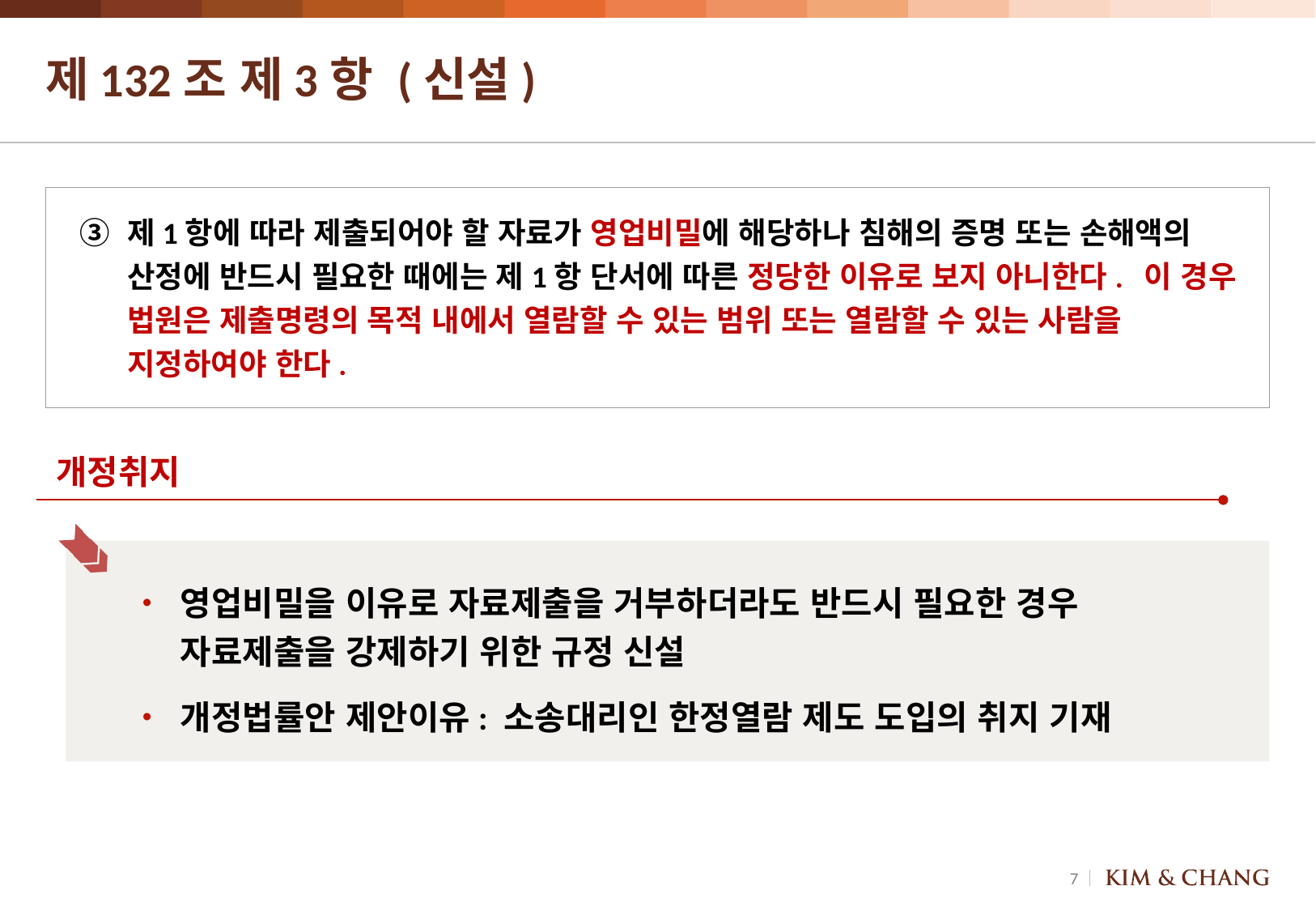

# 제132조 제3항 (신설)
③ 	제1항에 따라 제출되어야 할 자료가 영업비밀에 해당하나 침해의 증명 또는 손해액의 산정에 반드시 필요한 때에는 제1항 단서에 따른 정당한 이유로 보지 아니한다.  이 경우 법원은 제출명령의 목적 내에서 열람할 수 있는 범위 또는 열람할 수 있는 사람을 지정하여야 한다.
개정취지

영업비밀을 이유로 자료제출을 거부하더라도 반드시 필요한 경우 자료제출을 강제하기 위한 규정 신설
개정법률안 제안이유: 소송대리인 한정열람 제도 도입의 취지 기재